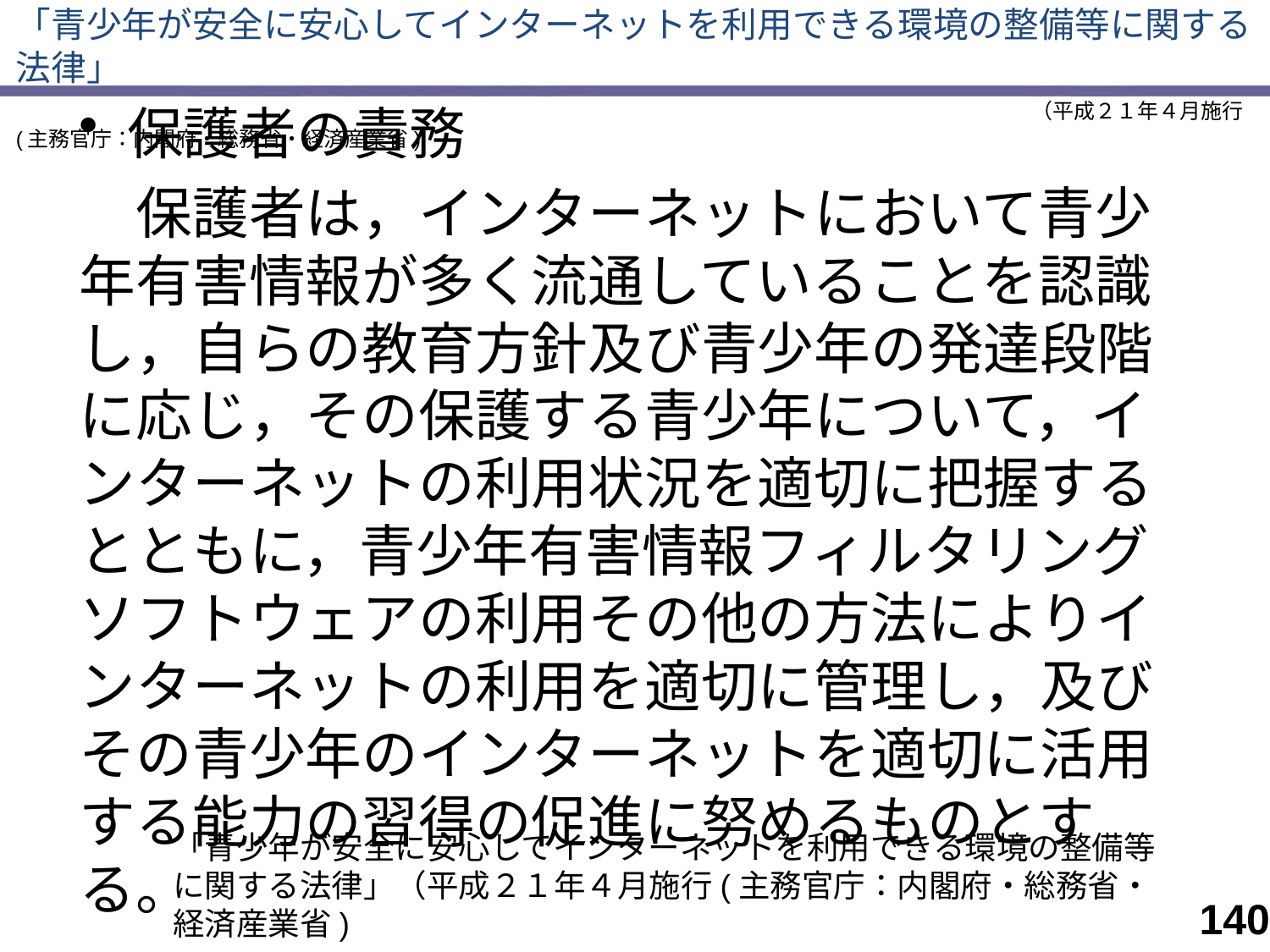

「青少年が安全に安心してインターネットを利用できる環境の整備等に関する法律」
　　　　　　　　　　　　　　　　　　　　　　　　　　　　　　　　（平成２１年４月施行(主務官庁：内閣府・総務省・経済産業省)
保護者の責務
　保護者は，インターネットにおいて青少年有害情報が多く流通していることを認識し，自らの教育方針及び青少年の発達段階に応じ，その保護する青少年について，インターネットの利用状況を適切に把握するとともに，青少年有害情報フィルタリングソフトウェアの利用その他の方法によりインターネットの利用を適切に管理し，及びその青少年のインターネットを適切に活用する能力の習得の促進に努めるものとする。

「青少年が安全に安心してインターネットを利用できる環境の整備等に関する法律」（平成２１年４月施行(主務官庁：内閣府・総務省・経済産業省)
140